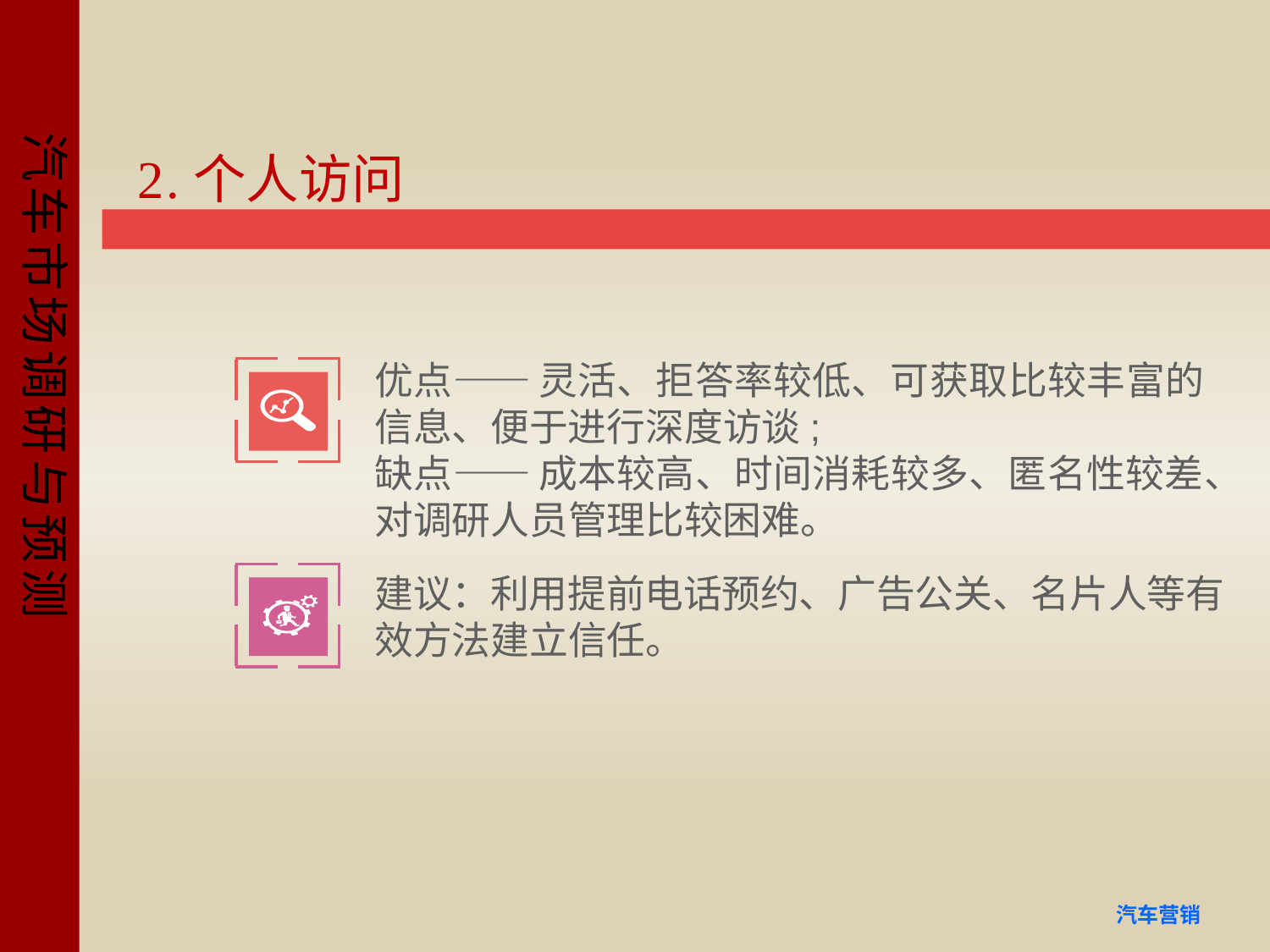

# 2.个人访问

优点——灵活、拒答率较低、可获取比较丰富的信息、便于进行深度访谈;
缺点——成本较高、时间消耗较多、匿名性较差、对调研人员管理比较困难。
建议：利用提前电话预约、广告公关、名片人等有效方法建立信任。